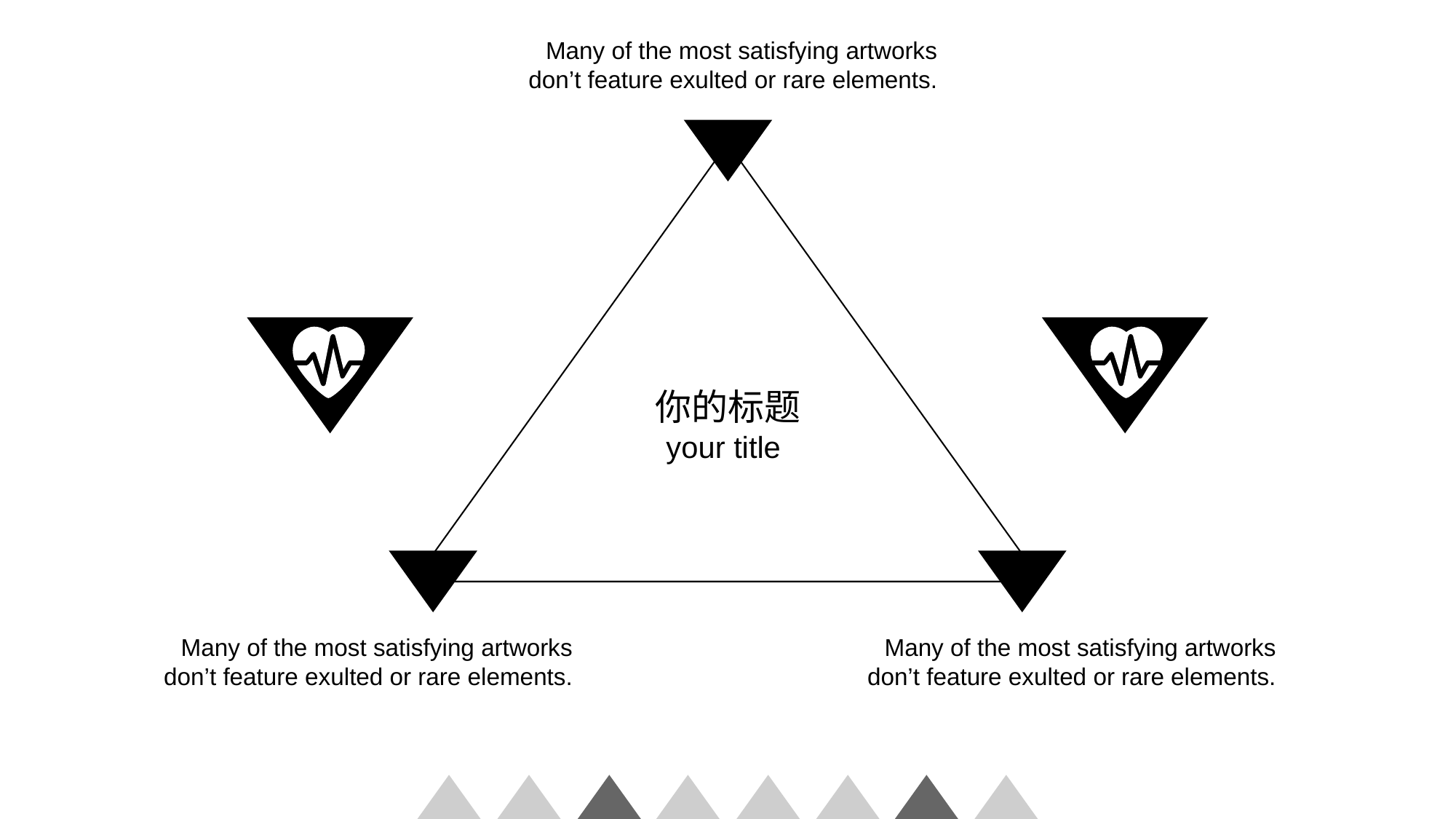

Many of the most satisfying artworks don’t feature exulted or rare elements.

你的标题
your title

Many of the most satisfying artworks don’t feature exulted or rare elements.
Many of the most satisfying artworks don’t feature exulted or rare elements.